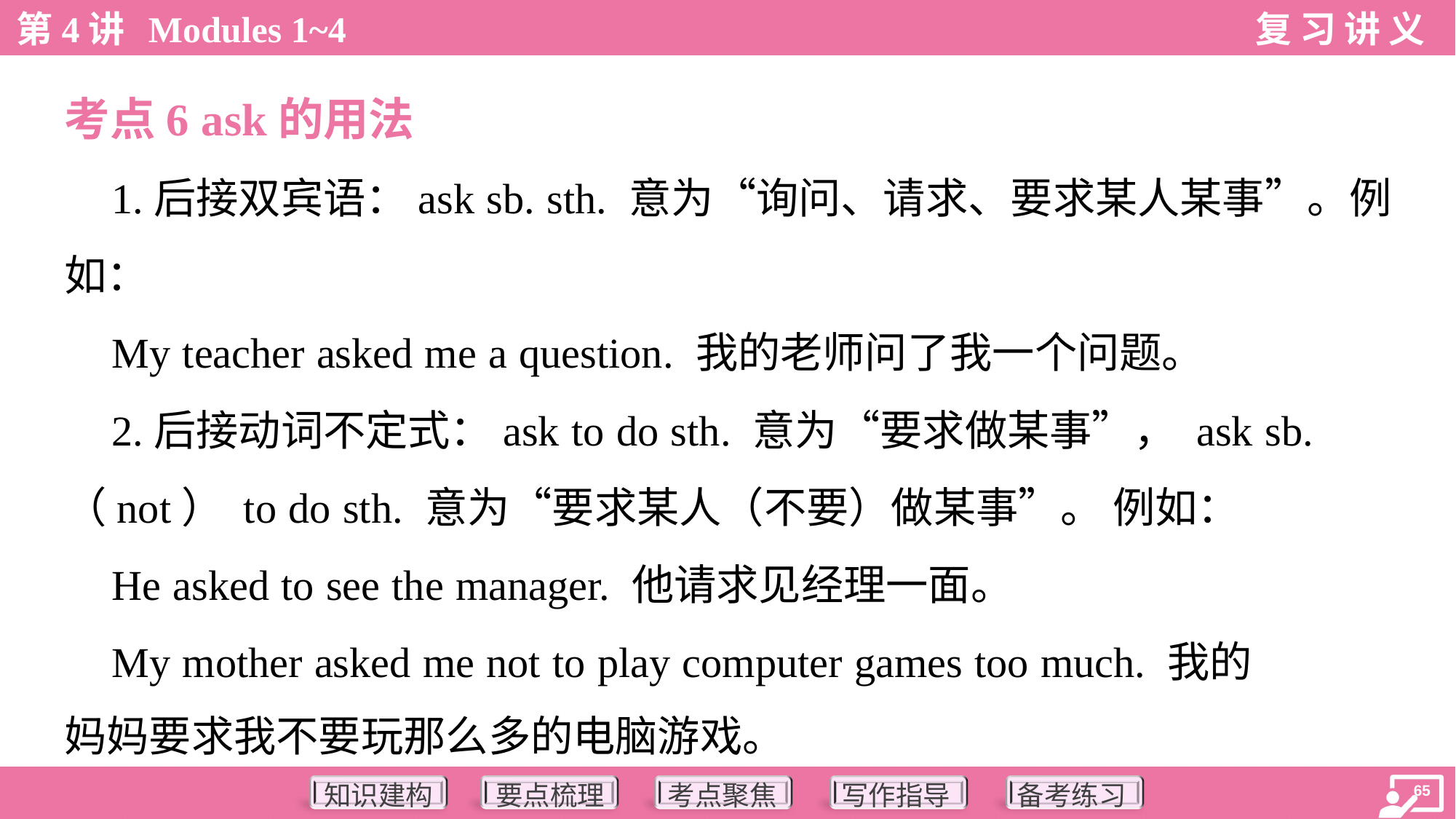

考点6 ask的用法
    1.后接双宾语：ask sb. sth. 意为“询问、请求、要求某人某事”。例
如：
    My teacher asked me a question. 我的老师问了我一个问题。
    2.后接动词不定式：ask to do sth. 意为“要求做某事”， ask sb.
（not） to do sth. 意为“要求某人（不要）做某事”。 例如：
    He asked to see the manager. 他请求见经理一面。
    My mother asked me not to play computer games too much. 我的
妈妈要求我不要玩那么多的电脑游戏。